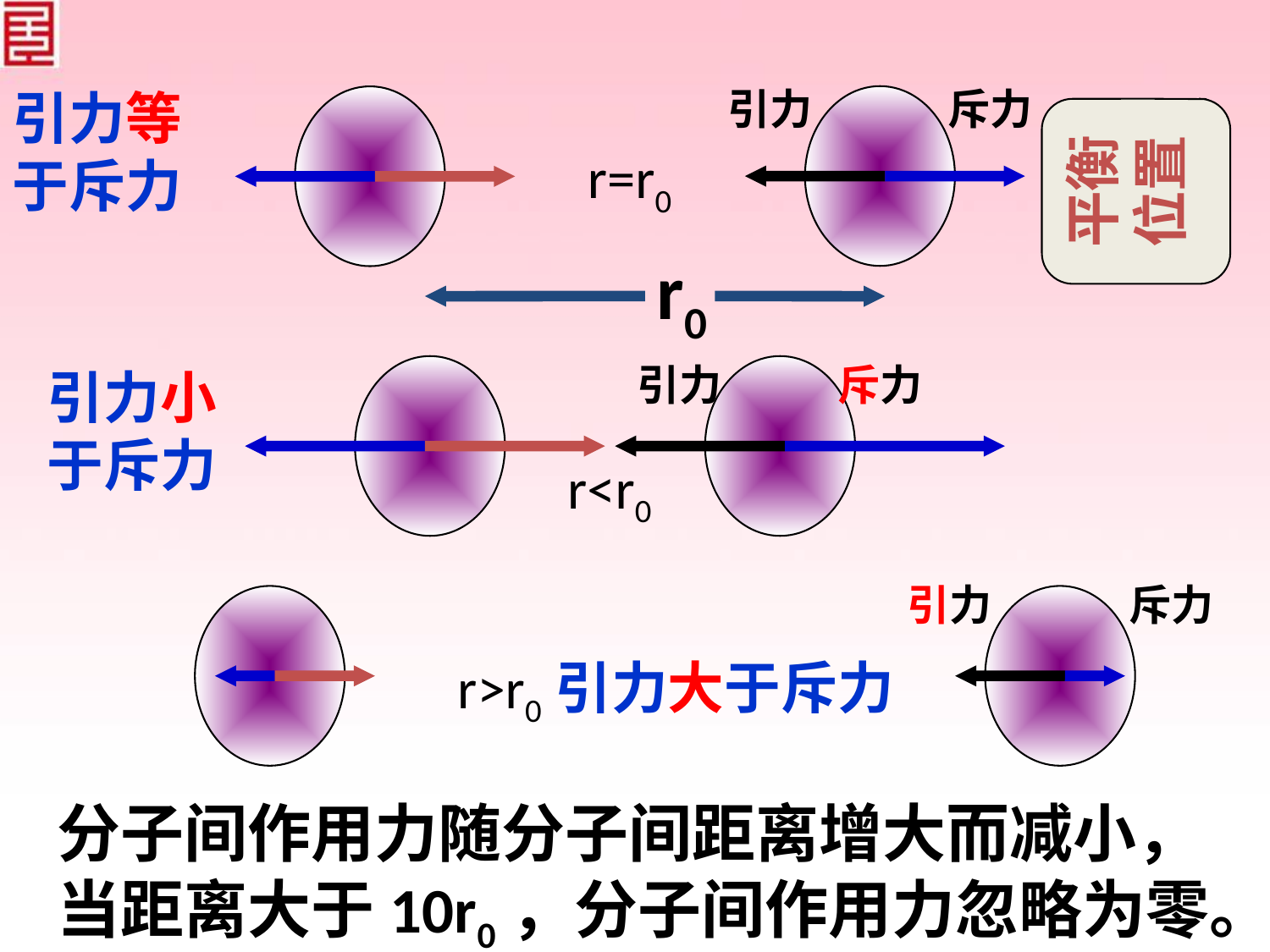

引力等于斥力
引力
斥力

平衡位置
r=r0

r0

引力
斥力
引力小于斥力

r<r0

引力
斥力

r>r0引力大于斥力

分子间作用力随分子间距离增大而减小，
当距离大于10r0，分子间作用力忽略为零。